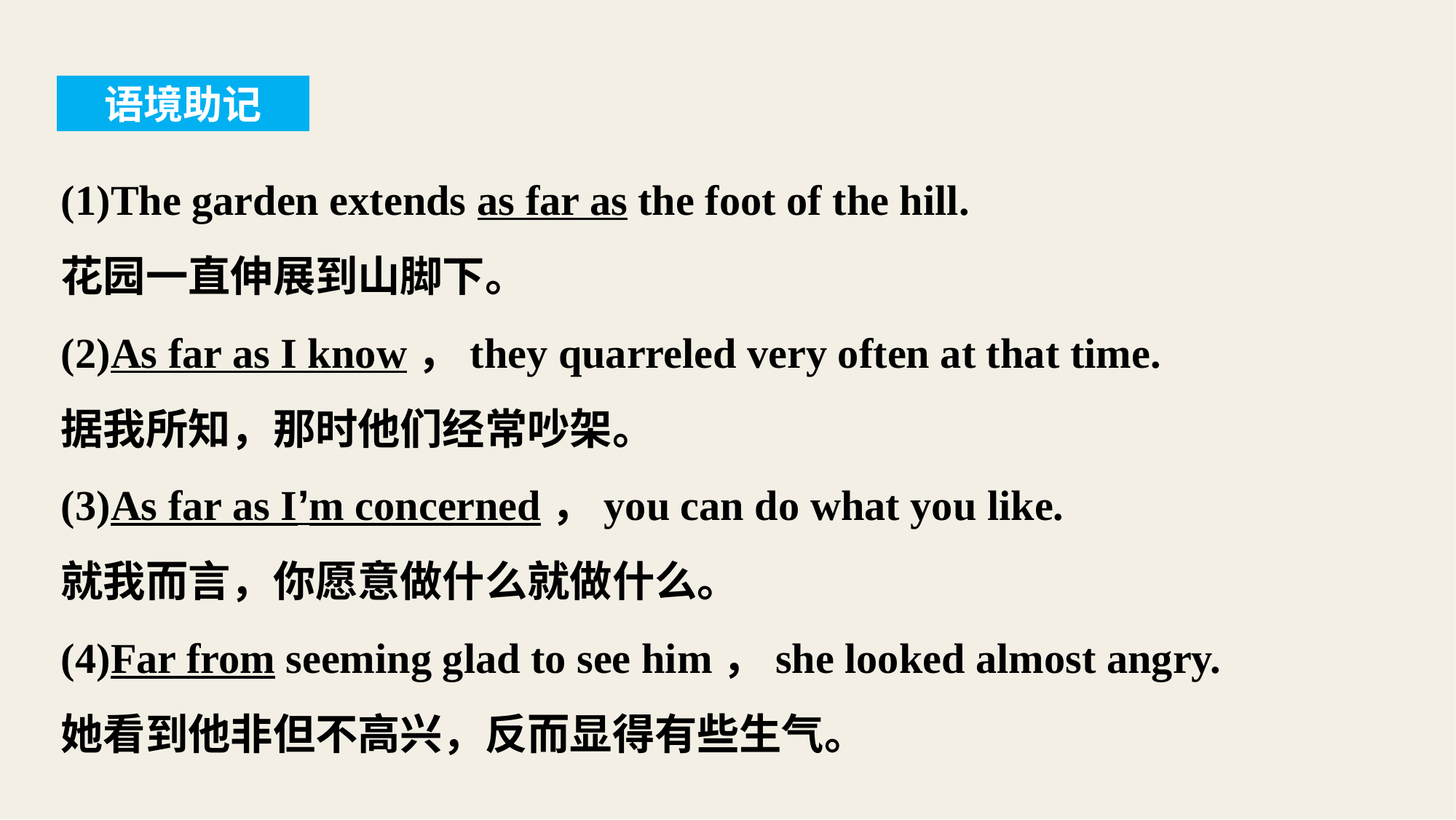

语境助记
(1)The garden extends as far as the foot of the hill.
花园一直伸展到山脚下。
(2)As far as I know，they quarreled very often at that time.
据我所知，那时他们经常吵架。
(3)As far as I’m concerned，you can do what you like.
就我而言，你愿意做什么就做什么。
(4)Far from seeming glad to see him，she looked almost angry.
她看到他非但不高兴，反而显得有些生气。